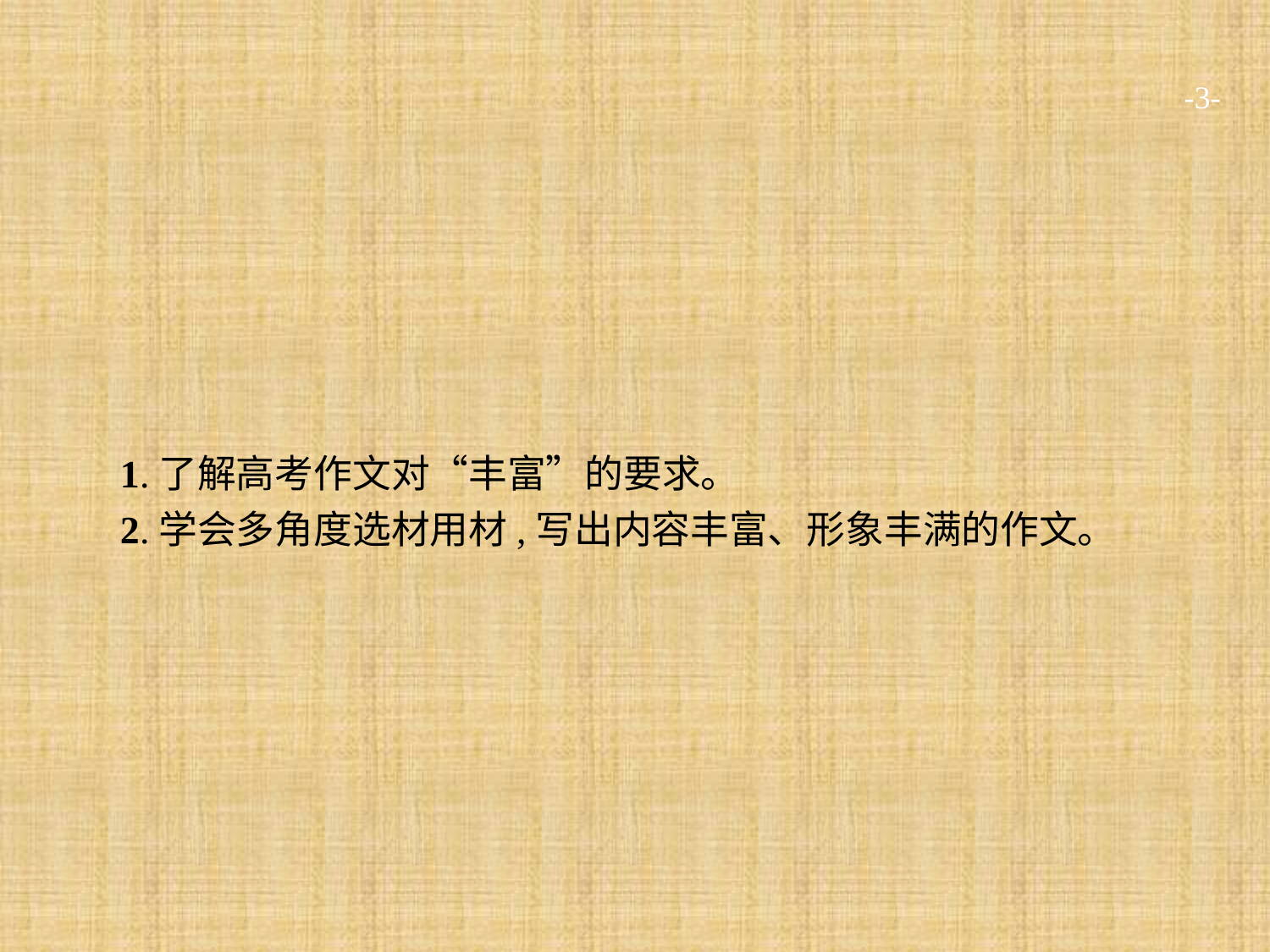

-3-
1.了解高考作文对“丰富”的要求。
2.学会多角度选材用材,写出内容丰富、形象丰满的作文。